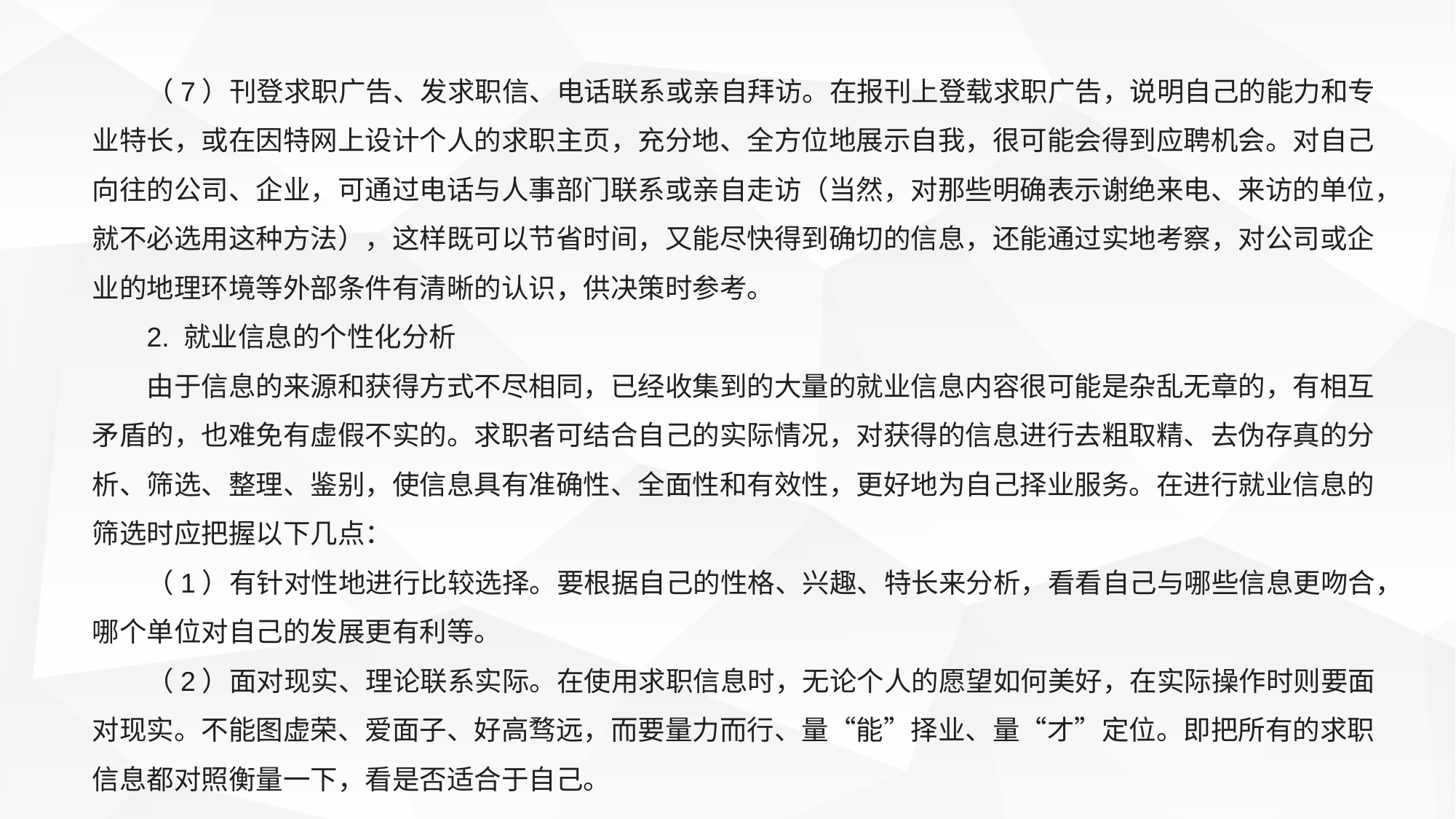

（7）刊登求职广告、发求职信、电话联系或亲自拜访。在报刊上登载求职广告，说明自己的能力和专业特长，或在因特网上设计个人的求职主页，充分地、全方位地展示自我，很可能会得到应聘机会。对自己向往的公司、企业，可通过电话与人事部门联系或亲自走访（当然，对那些明确表示谢绝来电、来访的单位，就不必选用这种方法），这样既可以节省时间，又能尽快得到确切的信息，还能通过实地考察，对公司或企业的地理环境等外部条件有清晰的认识，供决策时参考。
2. 就业信息的个性化分析
由于信息的来源和获得方式不尽相同，已经收集到的大量的就业信息内容很可能是杂乱无章的，有相互矛盾的，也难免有虚假不实的。求职者可结合自己的实际情况，对获得的信息进行去粗取精、去伪存真的分析、筛选、整理、鉴别，使信息具有准确性、全面性和有效性，更好地为自己择业服务。在进行就业信息的筛选时应把握以下几点：
（1）有针对性地进行比较选择。要根据自己的性格、兴趣、特长来分析，看看自己与哪些信息更吻合，哪个单位对自己的发展更有利等。
（2）面对现实、理论联系实际。在使用求职信息时，无论个人的愿望如何美好，在实际操作时则要面对现实。不能图虚荣、爱面子、好高骛远，而要量力而行、量“能”择业、量“才”定位。即把所有的求职信息都对照衡量一下，看是否适合于自己。